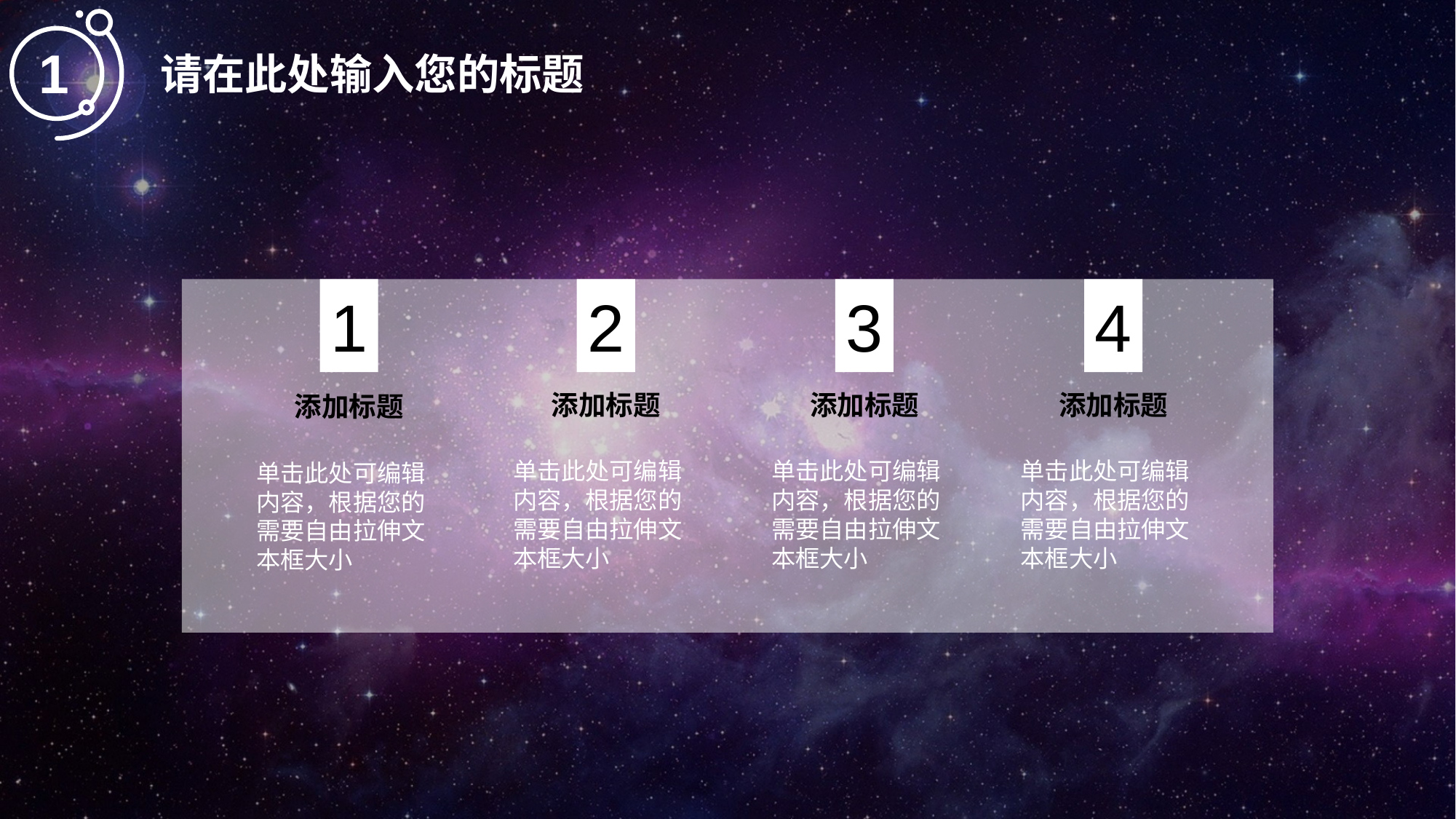

1

请在此处输入您的标题

1
2
3
4
添加标题
添加标题
添加标题
添加标题
单击此处可编辑内容，根据您的需要自由拉伸文本框大小
单击此处可编辑内容，根据您的需要自由拉伸文本框大小
单击此处可编辑内容，根据您的需要自由拉伸文本框大小
单击此处可编辑内容，根据您的需要自由拉伸文本框大小